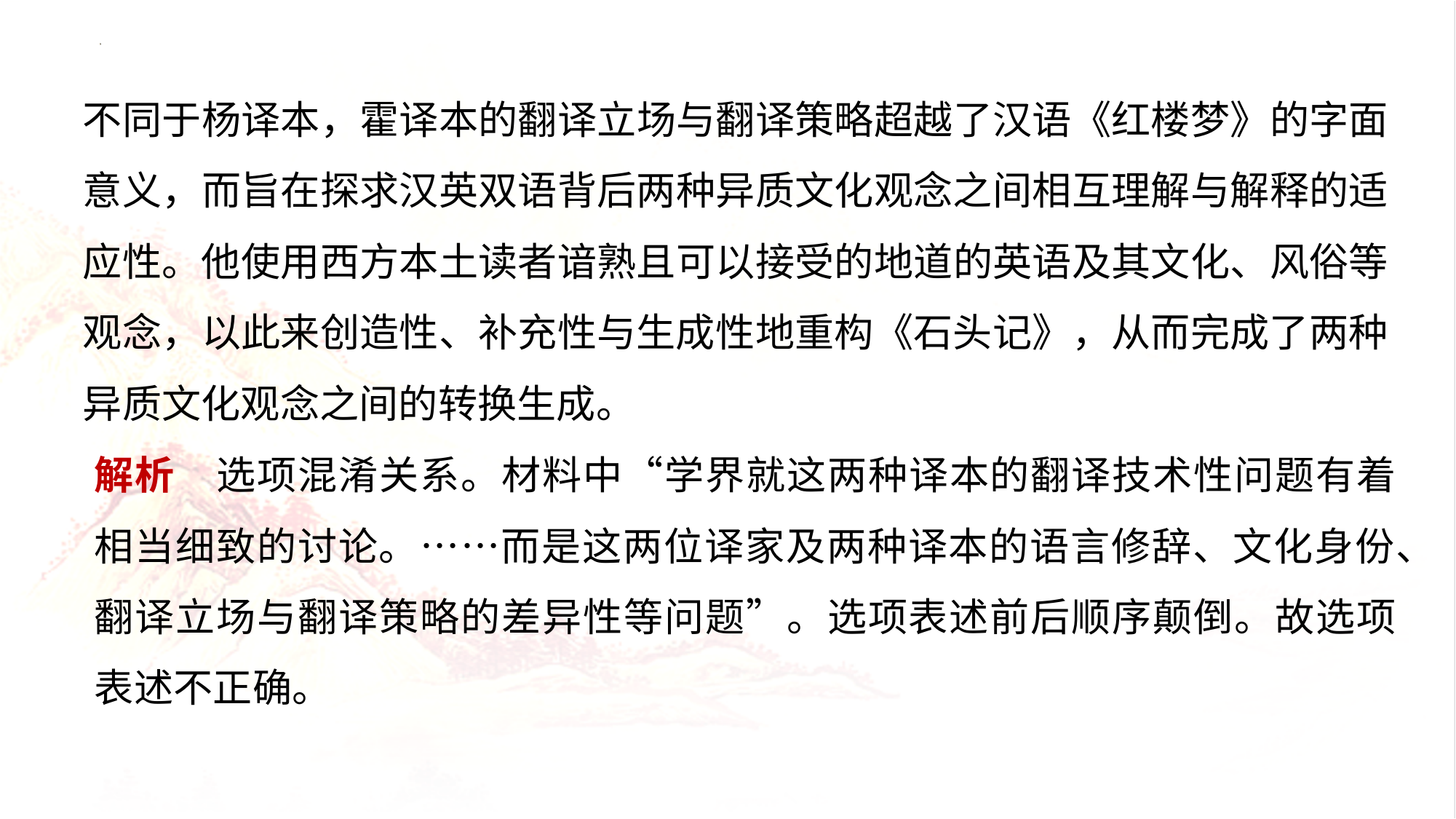

不同于杨译本，霍译本的翻译立场与翻译策略超越了汉语《红楼梦》的字面意义，而旨在探求汉英双语背后两种异质文化观念之间相互理解与解释的适应性。他使用西方本土读者谙熟且可以接受的地道的英语及其文化、风俗等观念，以此来创造性、补充性与生成性地重构《石头记》，从而完成了两种异质文化观念之间的转换生成。
解析　选项混淆关系。材料中“学界就这两种译本的翻译技术性问题有着相当细致的讨论。……而是这两位译家及两种译本的语言修辞、文化身份、翻译立场与翻译策略的差异性等问题”。选项表述前后顺序颠倒。故选项表述不正确。